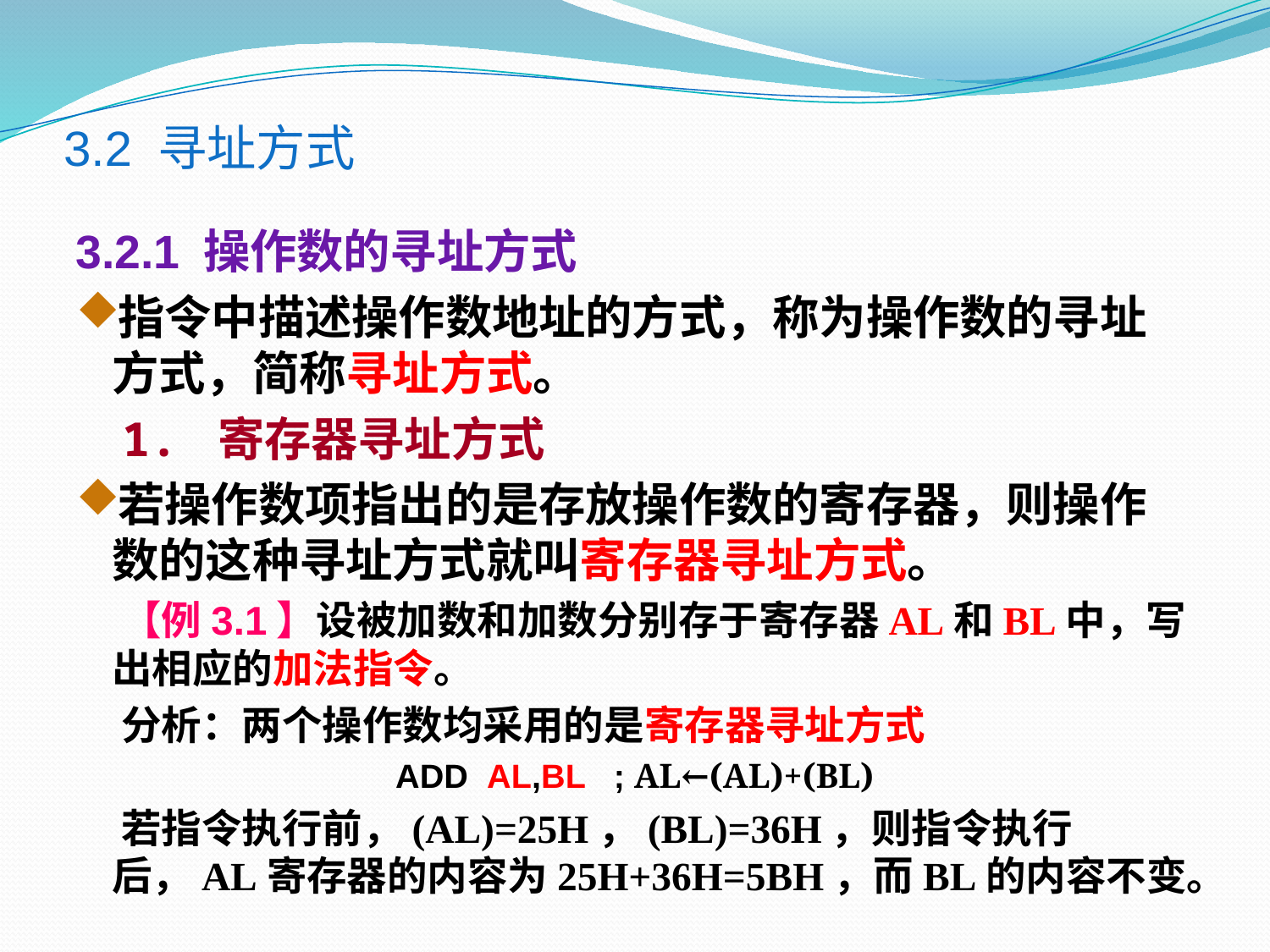

# 3.2 寻址方式
3.2.1 操作数的寻址方式
指令中描述操作数地址的方式，称为操作数的寻址方式，简称寻址方式。
    1. 寄存器寻址方式
若操作数项指出的是存放操作数的寄存器，则操作数的这种寻址方式就叫寄存器寻址方式。
    【例3.1】设被加数和加数分别存于寄存器AL和BL中，写出相应的加法指令。
    分析：两个操作数均采用的是寄存器寻址方式
ADD  AL,BL   ; AL←(AL)+(BL)
    若指令执行前，(AL)=25H，(BL)=36H，则指令执行后，AL寄存器的内容为25H+36H=5BH，而BL的内容不变。